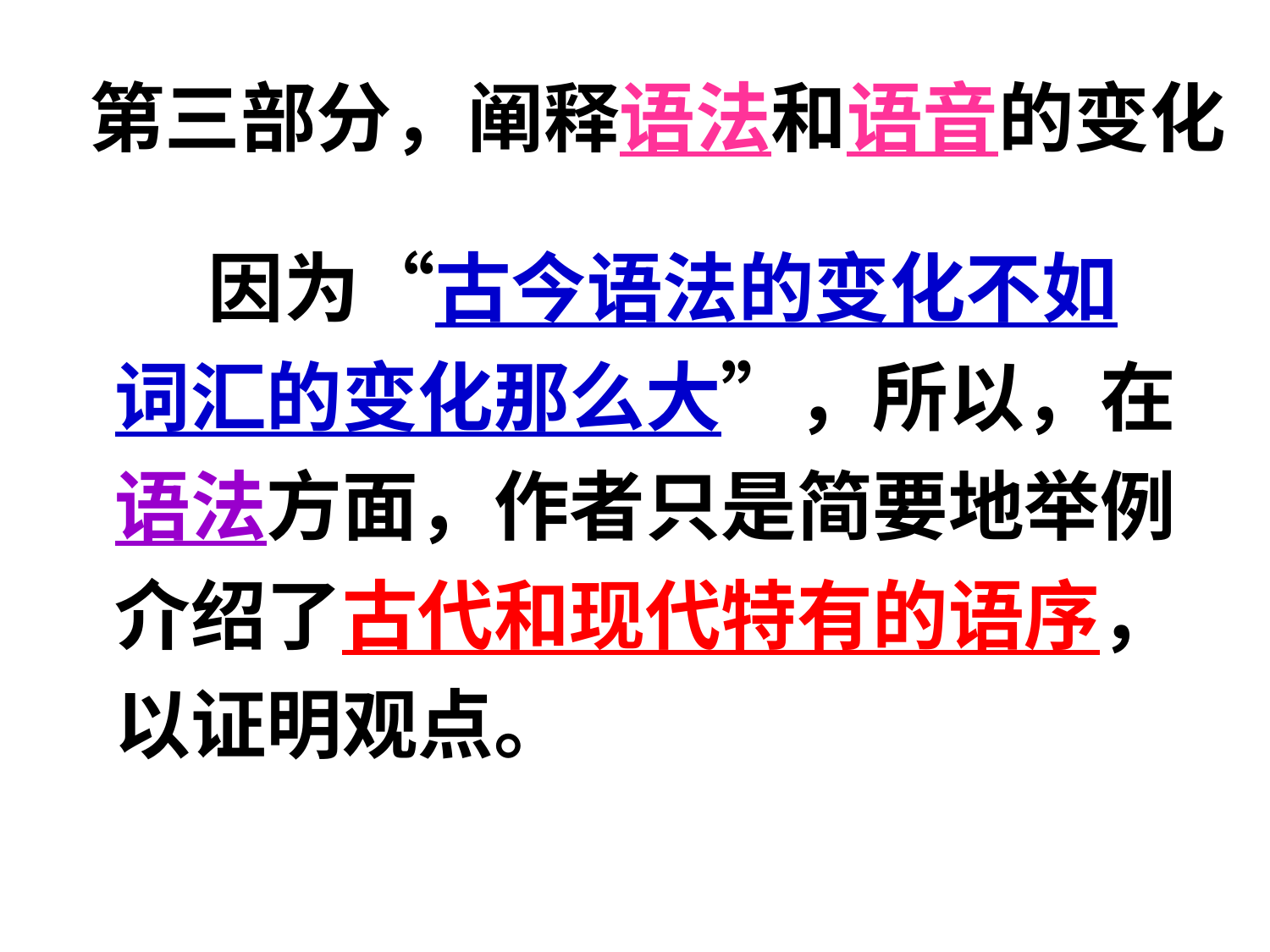

# 第三部分，阐释语法和语音的变化
          因为“古今语法的变化不如词汇的变化那么大”，所以，在语法方面，作者只是简要地举例介绍了古代和现代特有的语序，以证明观点。